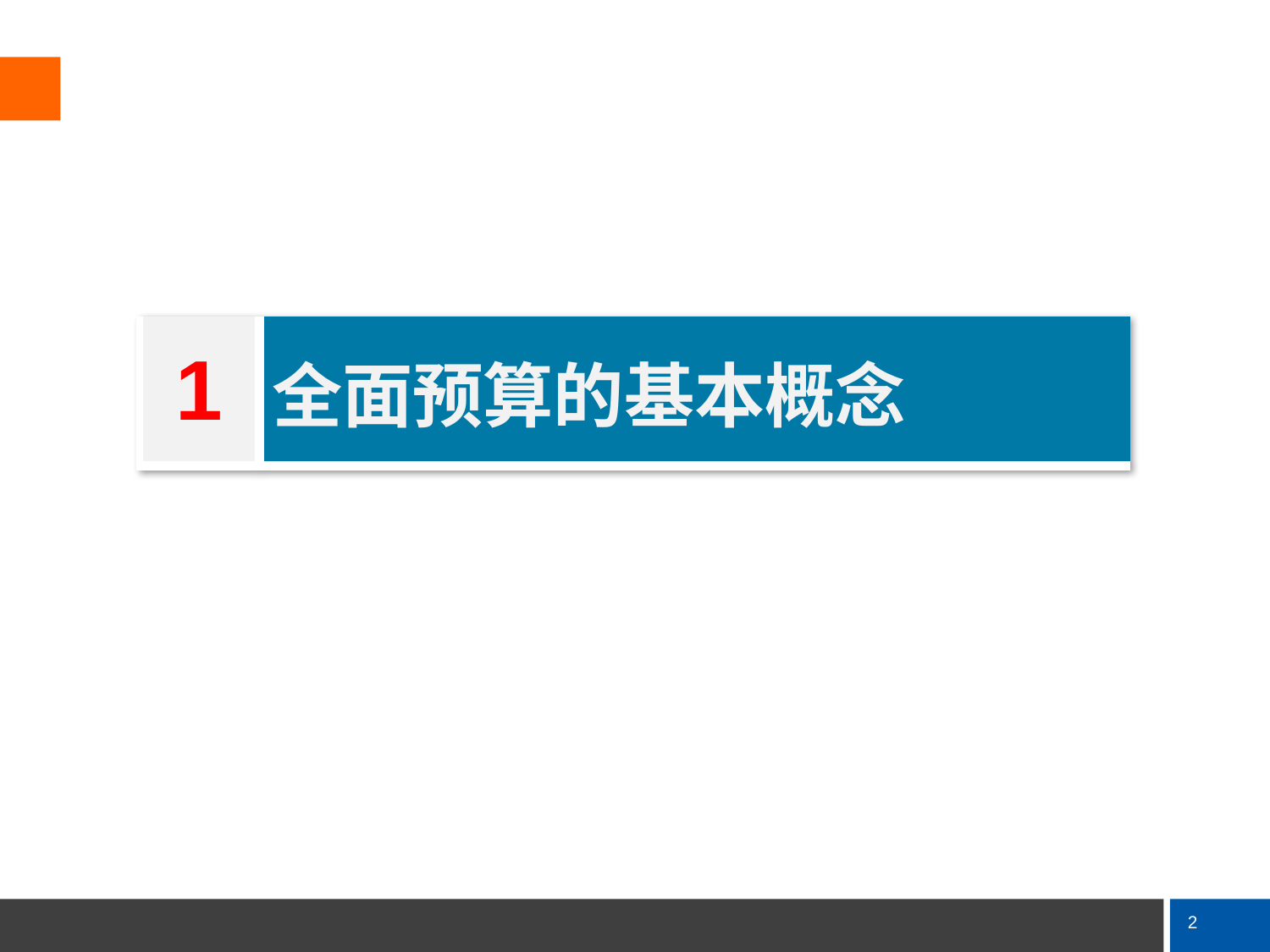

| 1 | 全面预算的基本概念 |
| --- | --- |